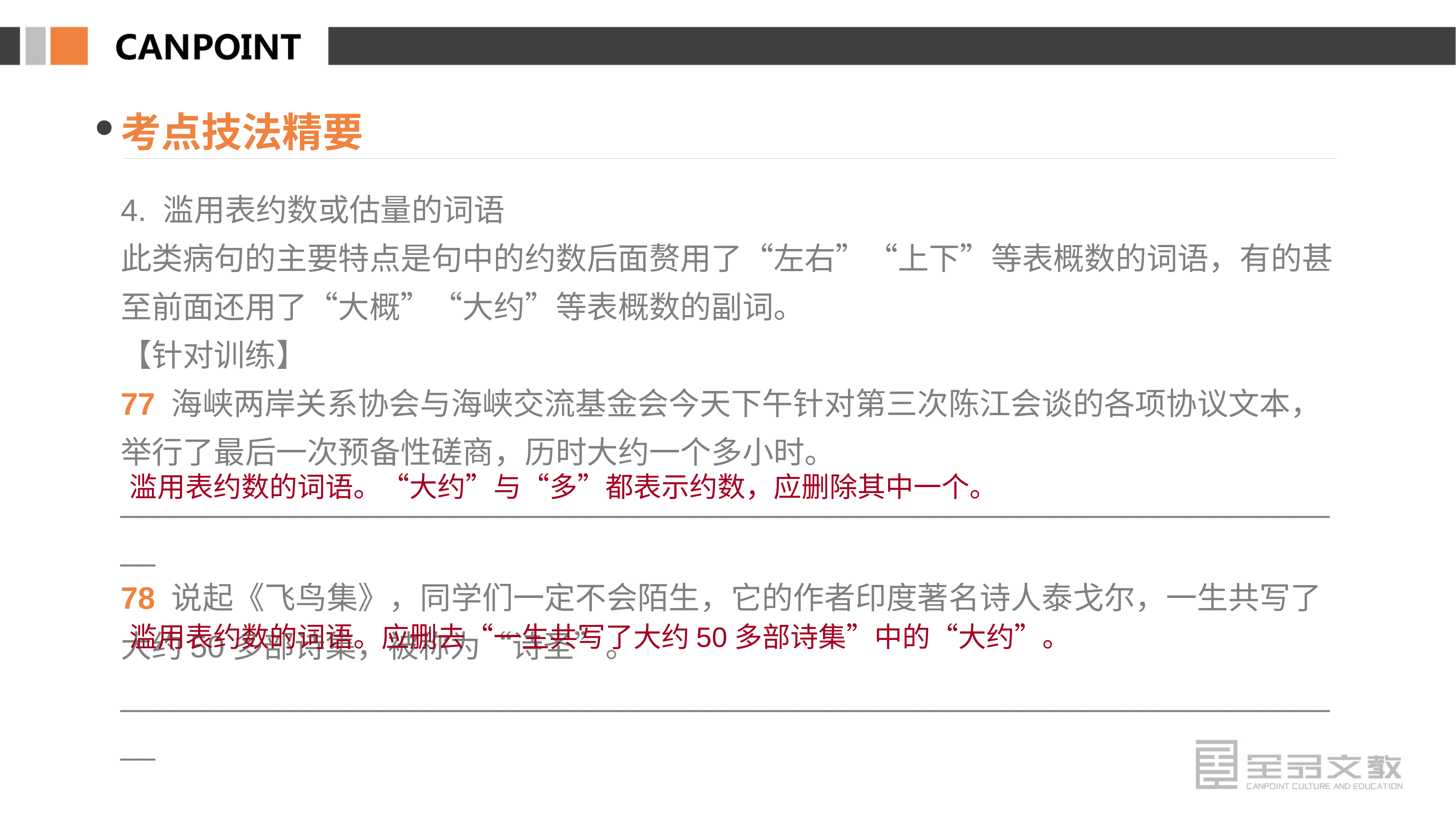

考点技法精要

4. 滥用表约数或估量的词语
此类病句的主要特点是句中的约数后面赘用了“左右”“上下”等表概数的词语，有的甚至前面还用了“大概”“大约”等表概数的副词。
【针对训练】
77 海峡两岸关系协会与海峡交流基金会今天下午针对第三次陈江会谈的各项协议文本，举行了最后一次预备性磋商，历时大约一个多小时。
________________________________________________________________________
78 说起《飞鸟集》，同学们一定不会陌生，它的作者印度著名诗人泰戈尔，一生共写了大约50多部诗集，被称为“诗圣”。
________________________________________________________________________
滥用表约数的词语。“大约”与“多”都表示约数，应删除其中一个。
滥用表约数的词语。应删去“一生共写了大约50多部诗集”中的“大约”。